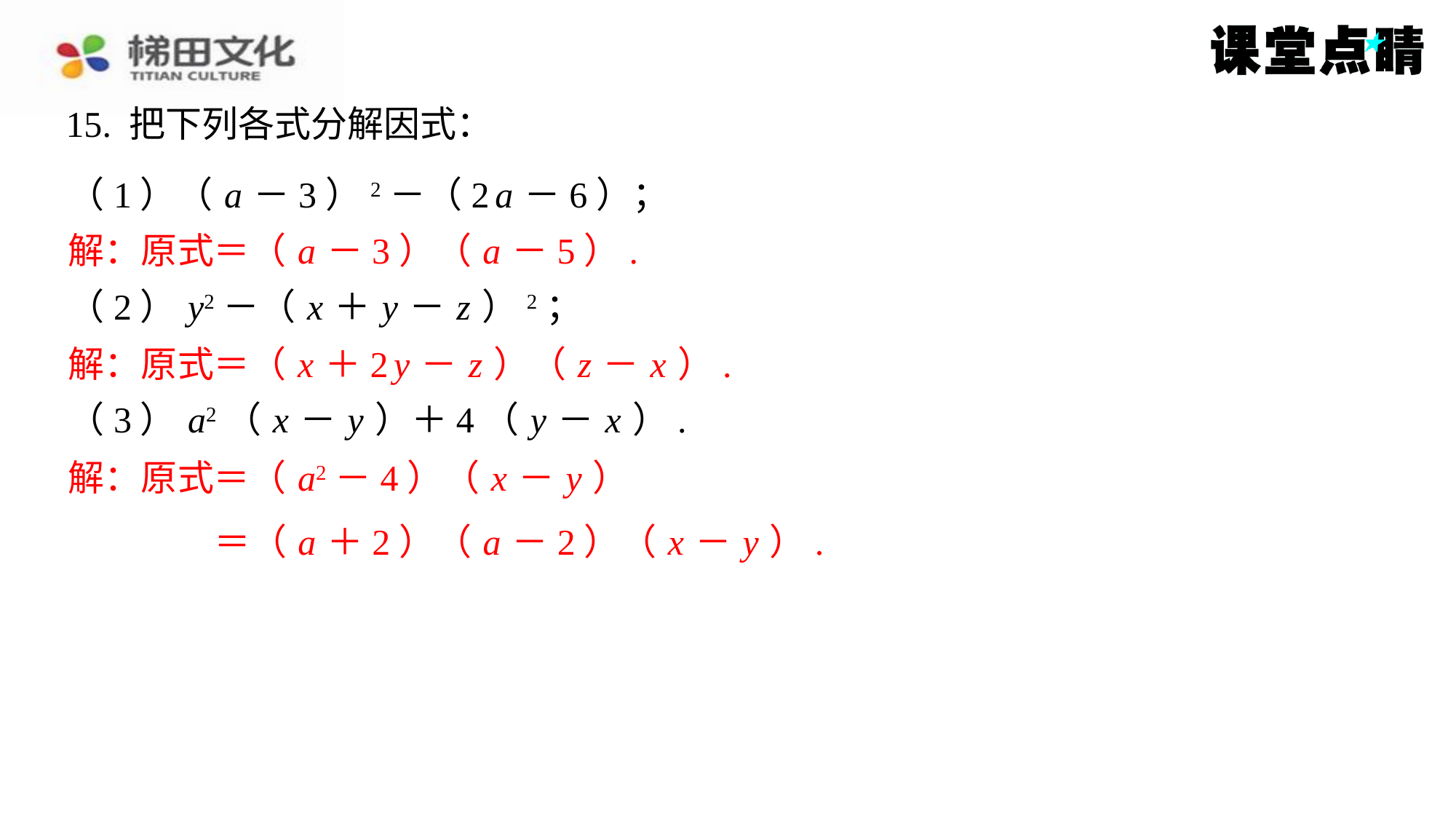

15. 把下列各式分解因式：
（1）（ a －3）2－（2 a －6）；
解：原式＝（ a －3）（ a －5）.
（2） y2－（ x ＋ y － z ）2；
解：原式＝（ x ＋2 y － z ）（ z － x ）.
（3） a2（ x － y ）＋4（ y － x ）.
解：原式＝（ a2－4）（ x － y ）
＝（ a ＋2）（ a －2）（ x － y ）.
解：原式＝（ a －3）（ a －5）.
解：原式＝（ x ＋2 y － z ）（ z － x ）.
解：原式＝（ a2－4）（ x － y ）
＝（ a ＋2）（ a －2）（ x － y ）.